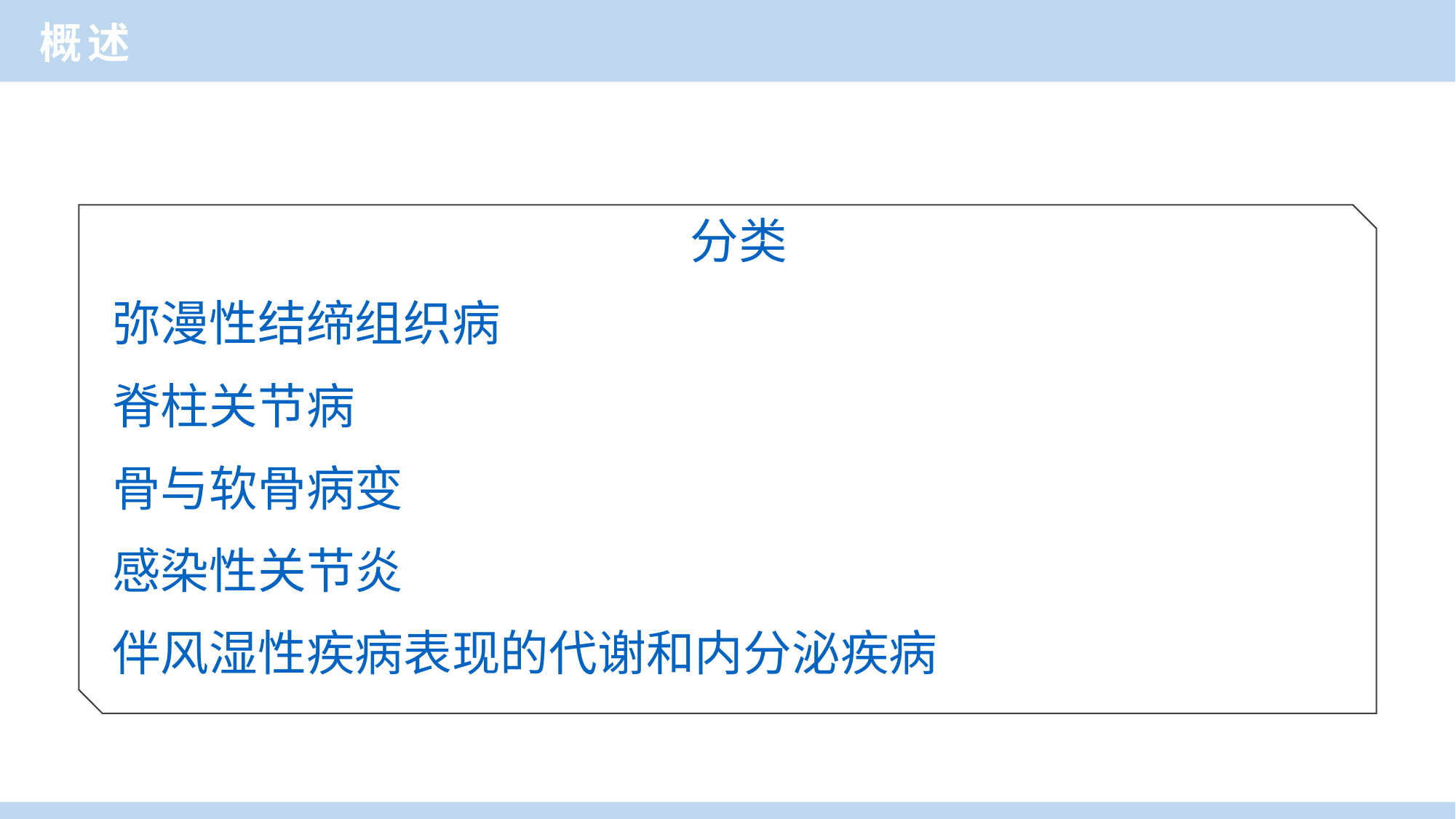

概述

 分类
 弥漫性结缔组织病
 脊柱关节病
 骨与软骨病变
 感染性关节炎
 伴风湿性疾病表现的代谢和内分泌疾病